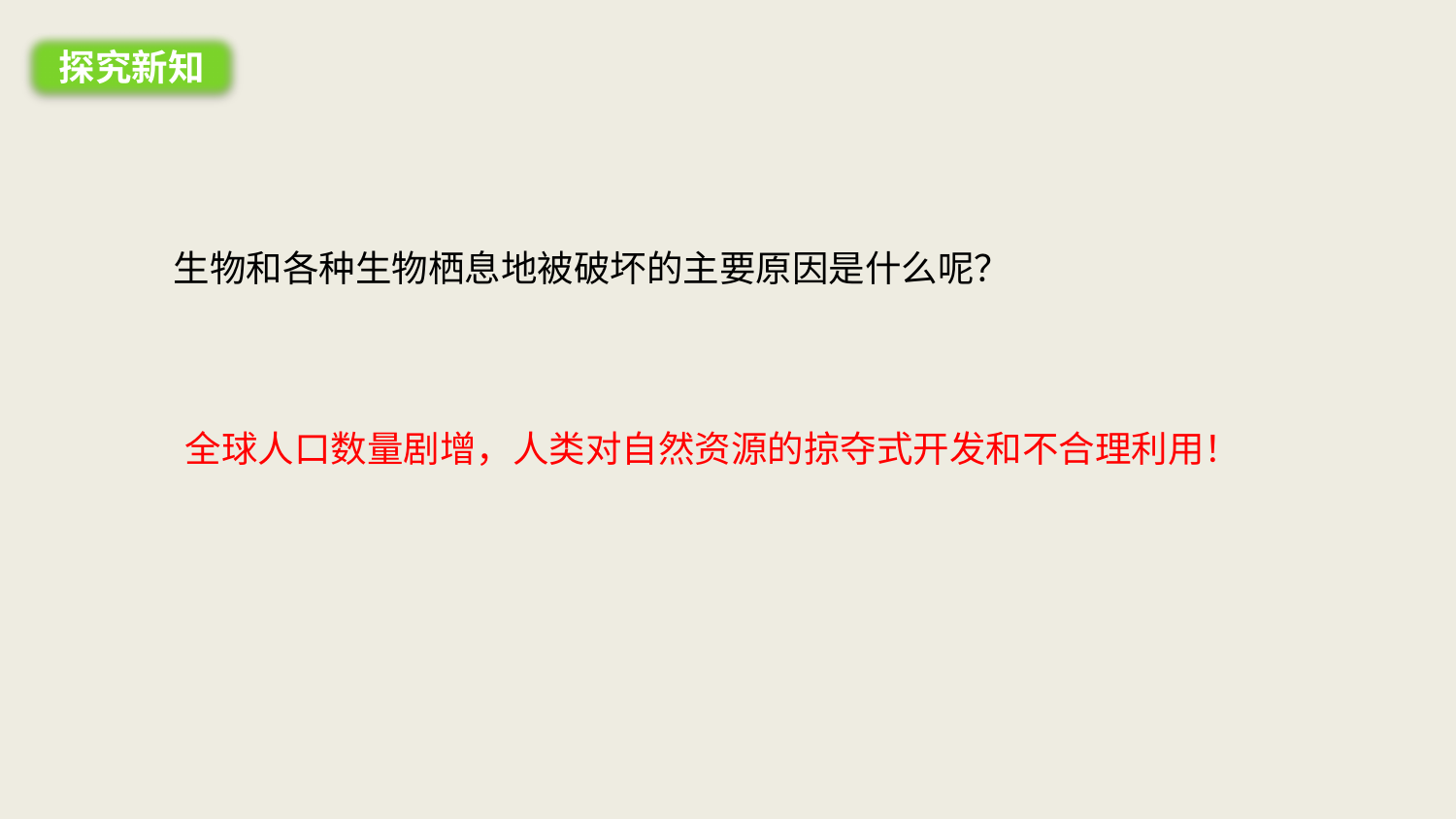

探究新知
生物和各种生物栖息地被破坏的主要原因是什么呢？
全球人口数量剧增，人类对自然资源的掠夺式开发和不合理利用！